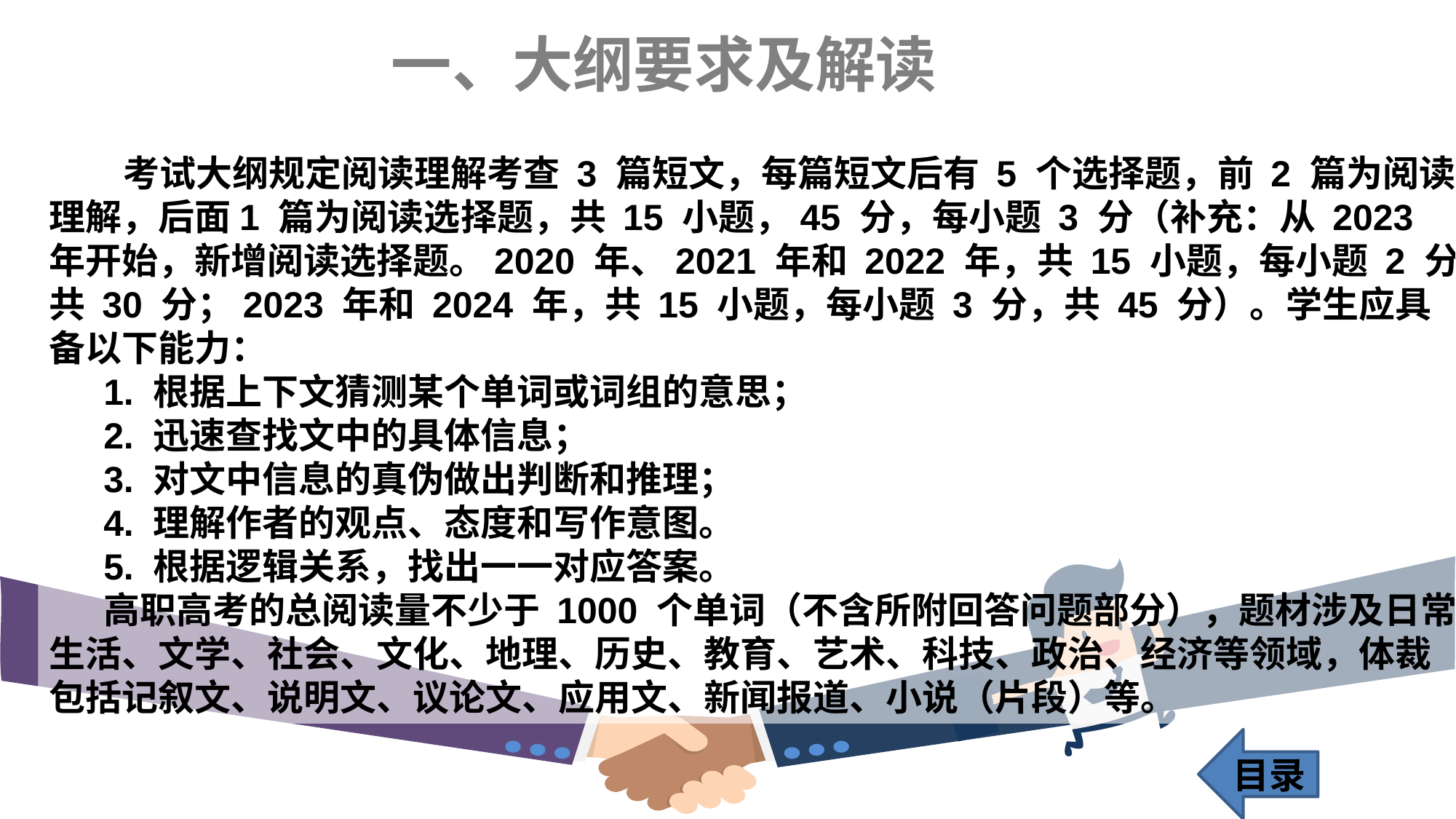

一、大纲要求及解读
        考试大纲规定阅读理解考查 3 篇短文，每篇短文后有 5 个选择题，前 2 篇为阅读理解，后面1 篇为阅读选择题，共 15 小题，45 分，每小题 3 分（补充：从 2023 年开始，新增阅读选择题。2020 年、2021 年和 2022 年，共 15 小题，每小题 2 分，共 30 分；2023 年和 2024 年，共 15 小题，每小题 3 分，共 45 分）。学生应具备以下能力：
1. 根据上下文猜测某个单词或词组的意思；
2. 迅速查找文中的具体信息；
3. 对文中信息的真伪做出判断和推理；
4. 理解作者的观点、态度和写作意图。
5. 根据逻辑关系，找出一一对应答案。
高职高考的总阅读量不少于 1000 个单词（不含所附回答问题部分），题材涉及日常生活、文学、社会、文化、地理、历史、教育、艺术、科技、政治、经济等领域，体裁包括记叙文、说明文、议论文、应用文、新闻报道、小说（片段）等。

目录